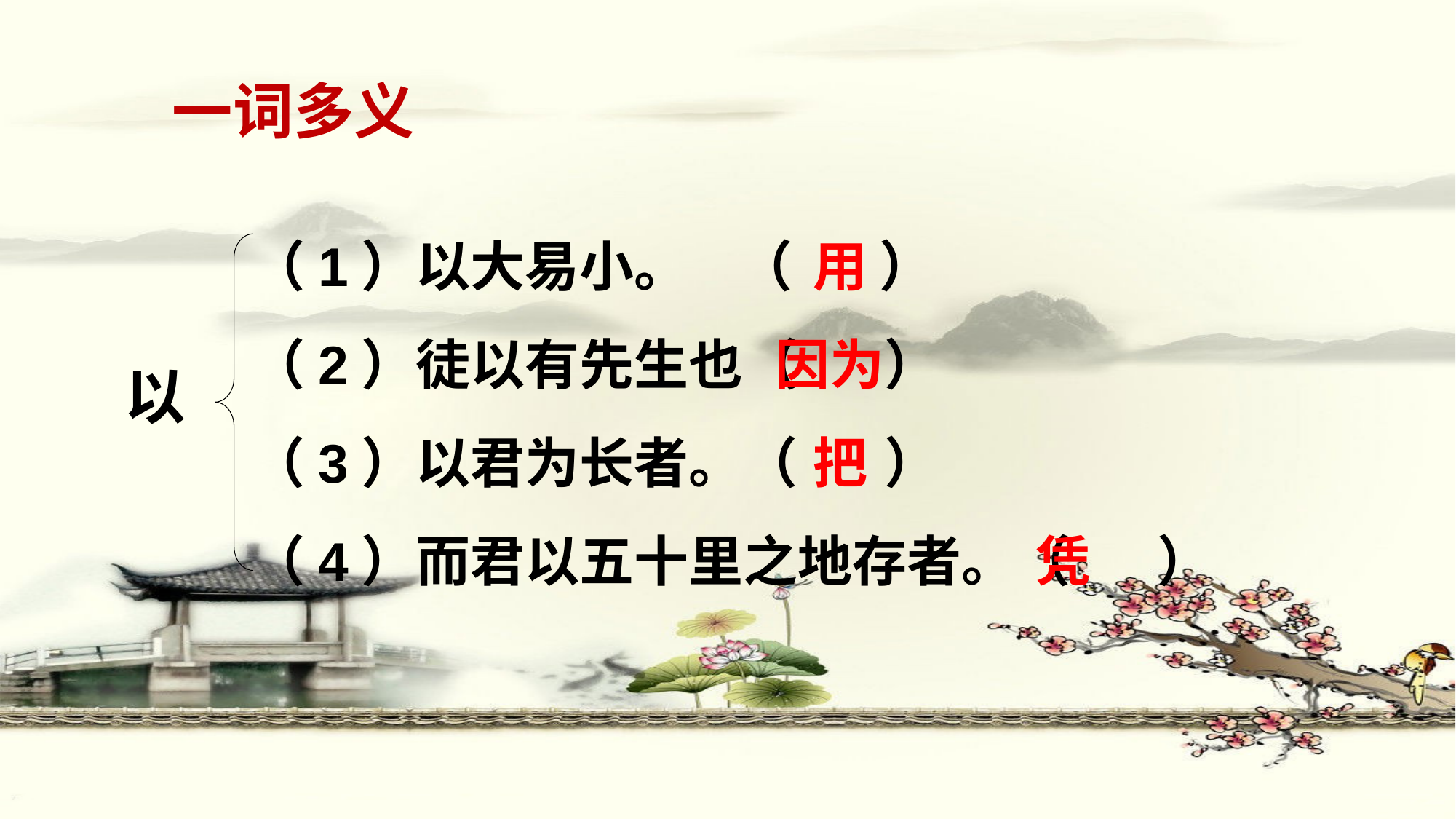

一词多义
# （1）以大易小。    （       ）
（2）徒以有先生也（       ）
（3）以君为长者。（       ）
（4）而君以五十里之地存者。（       ）
  用
因为
  把
                    凭

以